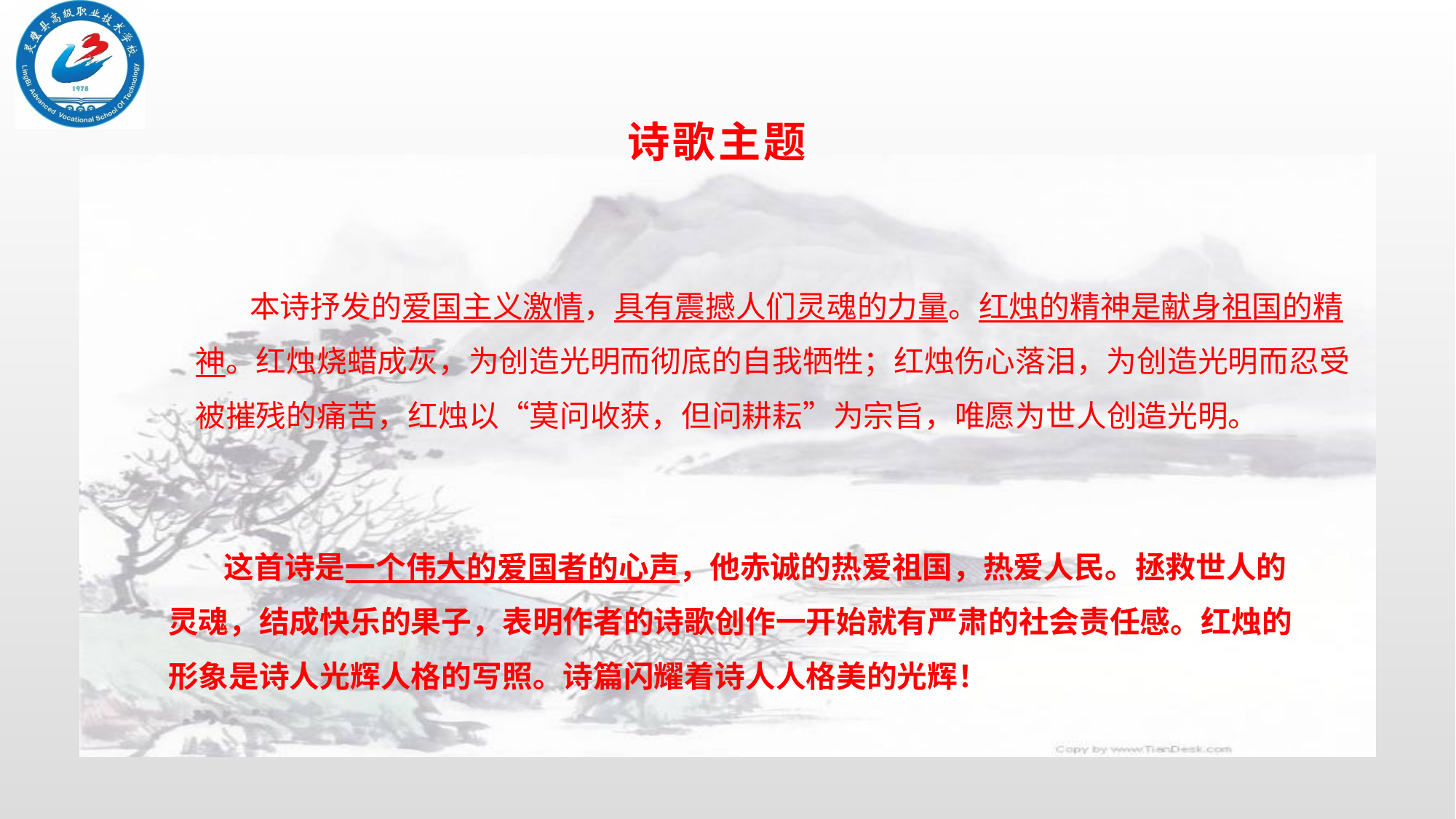

# 诗歌主题
       本诗抒发的爱国主义激情，具有震撼人们灵魂的力量。红烛的精神是献身祖国的精神。红烛烧蜡成灰，为创造光明而彻底的自我牺牲；红烛伤心落泪，为创造光明而忍受被摧残的痛苦，红烛以“莫问收获，但问耕耘”为宗旨，唯愿为世人创造光明。
       这首诗是一个伟大的爱国者的心声，他赤诚的热爱祖国，热爱人民。拯救世人的灵魂，结成快乐的果子，表明作者的诗歌创作一开始就有严肃的社会责任感。红烛的形象是诗人光辉人格的写照。诗篇闪耀着诗人人格美的光辉！